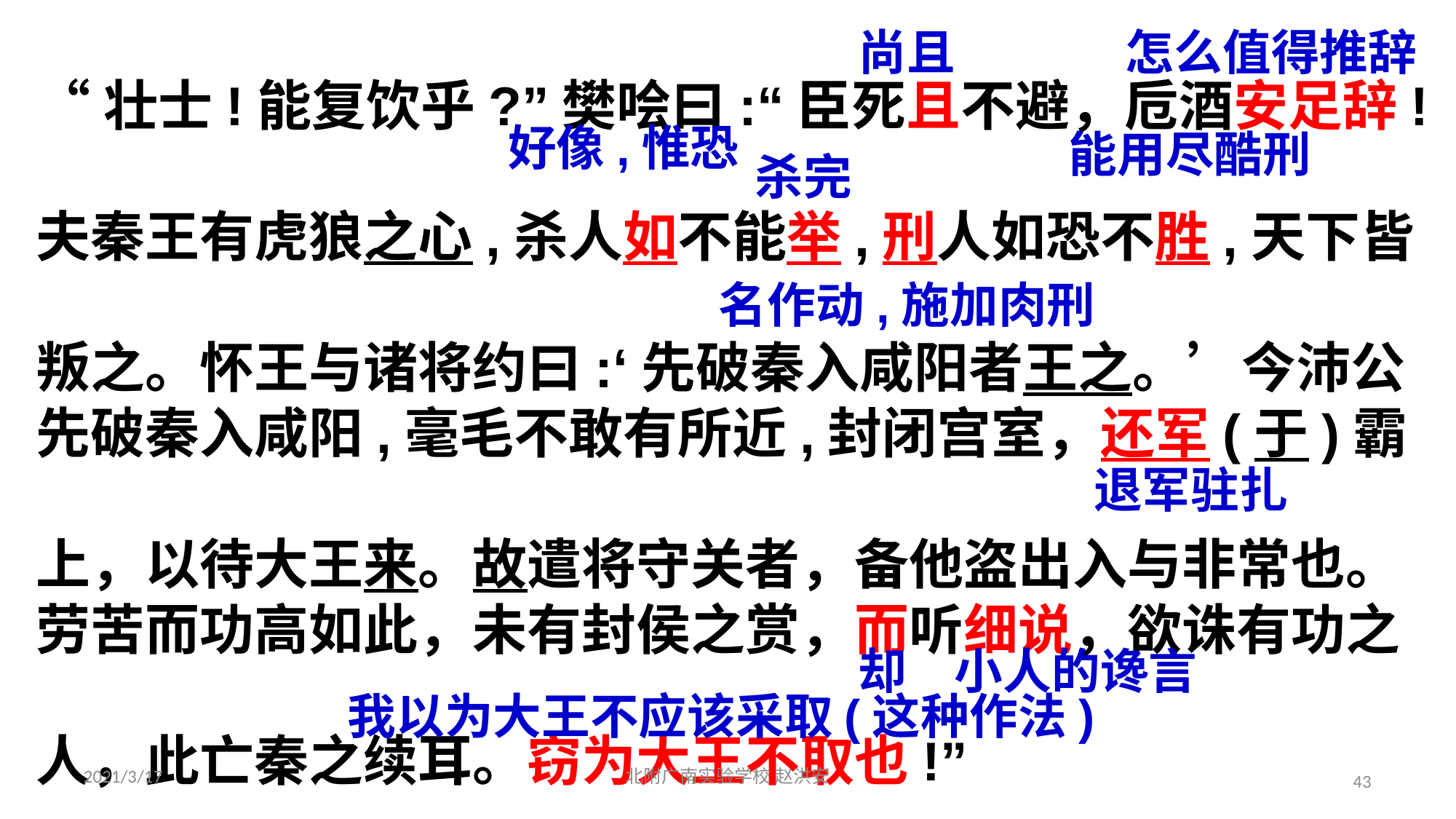

尚且
怎么值得推辞
“壮士!能复饮乎?”樊哙曰:“臣死且不避，卮酒安足辞!

夫秦王有虎狼之心,杀人如不能举,刑人如恐不胜,天下皆

叛之。怀王与诸将约曰:‘先破秦入咸阳者王之。’今沛公先破秦入咸阳,毫毛不敢有所近,封闭宫室，还军(于)霸

上，以待大王来。故遣将守关者，备他盗出入与非常也。劳苦而功高如此，未有封侯之赏，而听细说，欲诛有功之

人，此亡秦之续耳。窃为大王不取也!”
好像,惟恐
杀完
能用尽酷刑
名作动,施加肉刑
退军驻扎
小人的谗言
却
我以为大王不应该采取(这种作法)
2021/3/17
北附广南实验学校 赵洪安
43